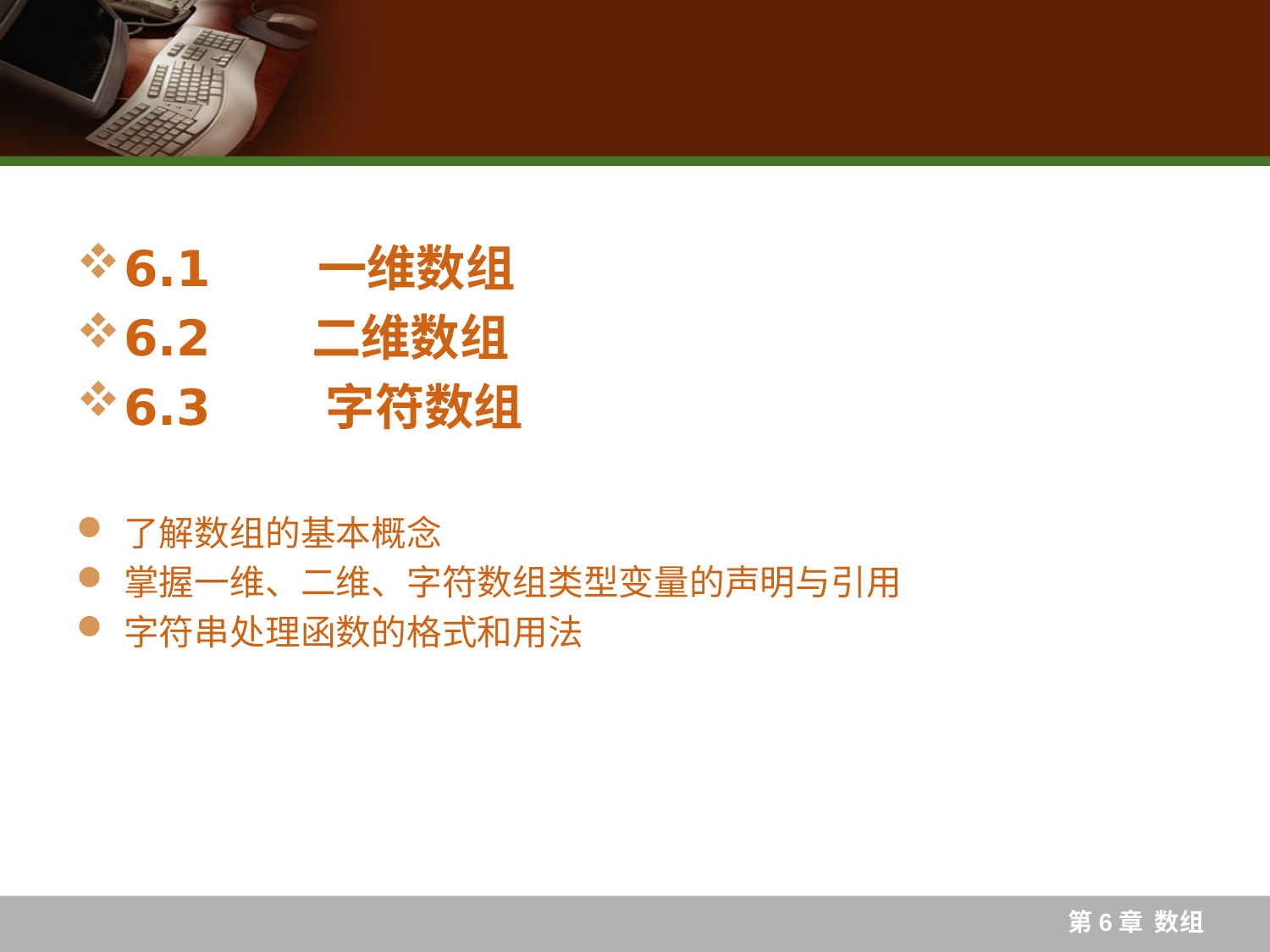

#
6.1  　 一维数组
6.2 　  二维数组
6.3      字符数组

了解数组的基本概念
掌握一维、二维、字符数组类型变量的声明与引用
字符串处理函数的格式和用法
第6章  数组